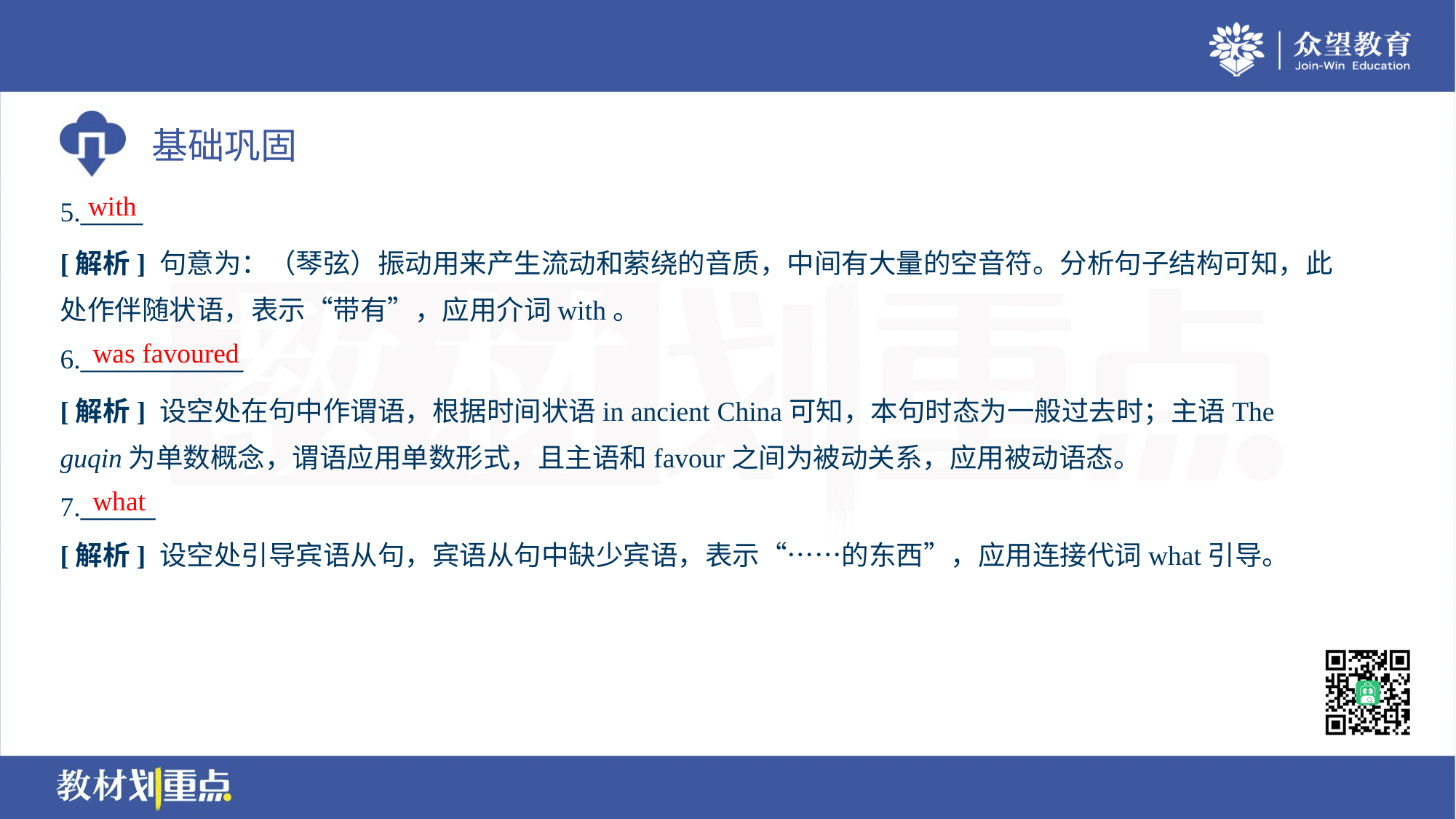

with
5._____
[解析] 句意为：（琴弦）振动用来产生流动和萦绕的音质，中间有大量的空音符。分析句子结构可知，此
处作伴随状语，表示“带有”，应用介词with。
was favoured
6._____________
[解析] 设空处在句中作谓语，根据时间状语in ancient China可知，本句时态为一般过去时；主语The
guqin为单数概念，谓语应用单数形式，且主语和favour之间为被动关系，应用被动语态。
what
7.______
[解析] 设空处引导宾语从句，宾语从句中缺少宾语，表示“……的东西”，应用连接代词what引导。